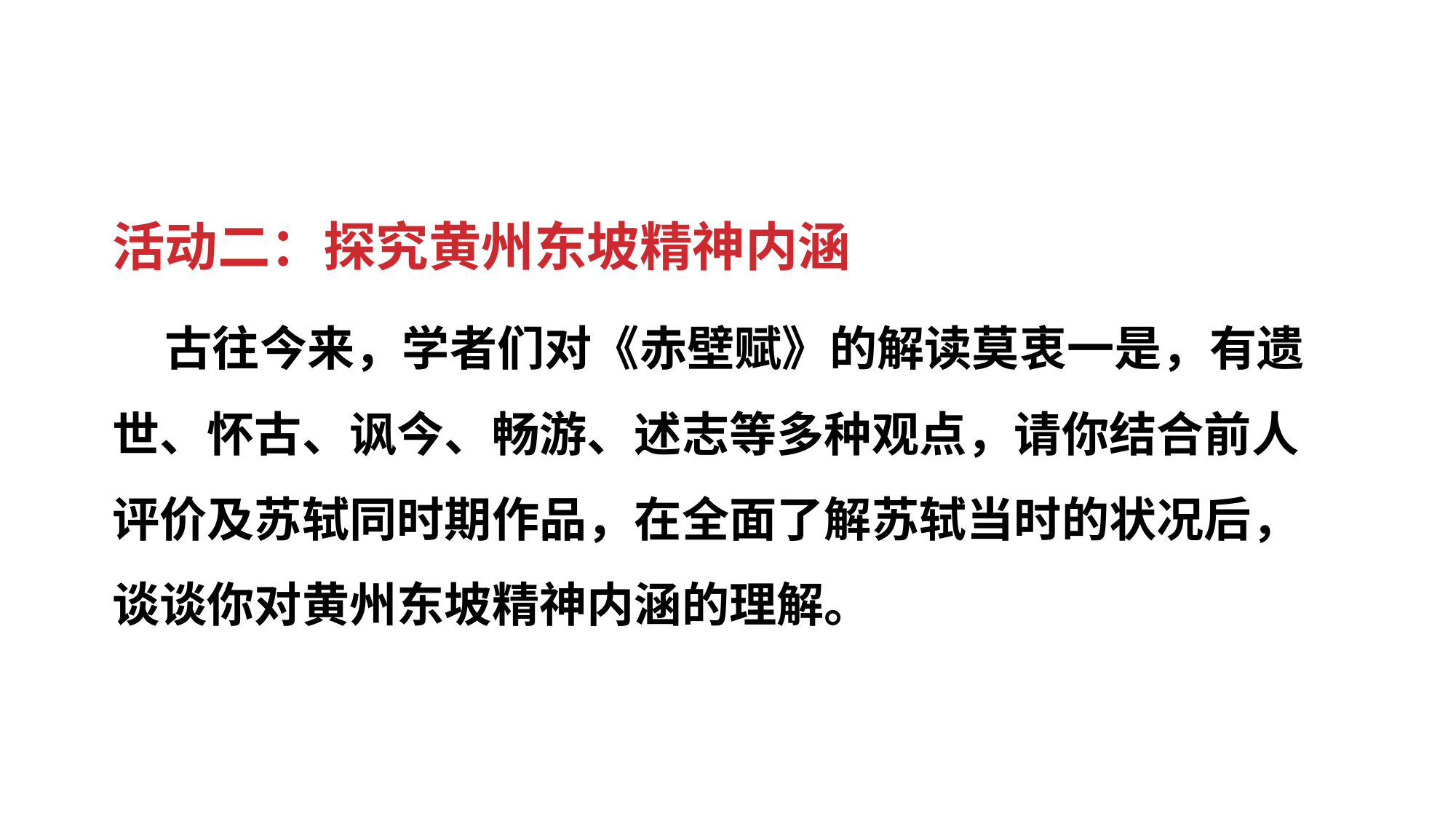

活动二：探究黄州东坡精神内涵
    古往今来，学者们对《赤壁赋》的解读莫衷一是，有遗世、怀古、讽今、畅游、述志等多种观点，请你结合前人评价及苏轼同时期作品，在全面了解苏轼当时的状况后，谈谈你对黄州东坡精神内涵的理解。